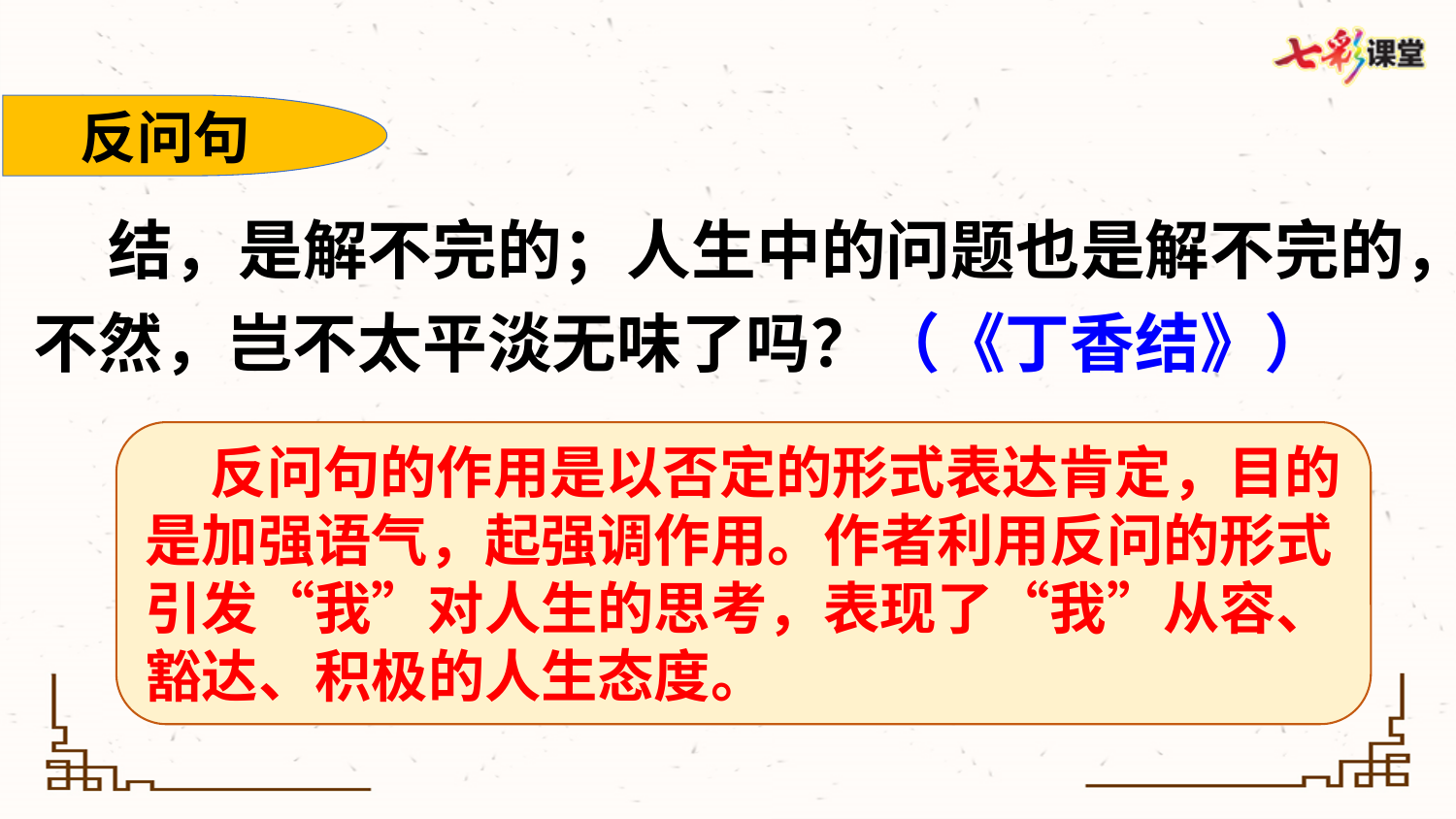

反问句
    结，是解不完的；人生中的问题也是解不完的，不然，岂不太平淡无味了吗？（《丁香结》）

    反问句的作用是以否定的形式表达肯定，目的是加强语气，起强调作用。作者利用反问的形式引发“我”对人生的思考，表现了“我”从容、豁达、积极的人生态度。